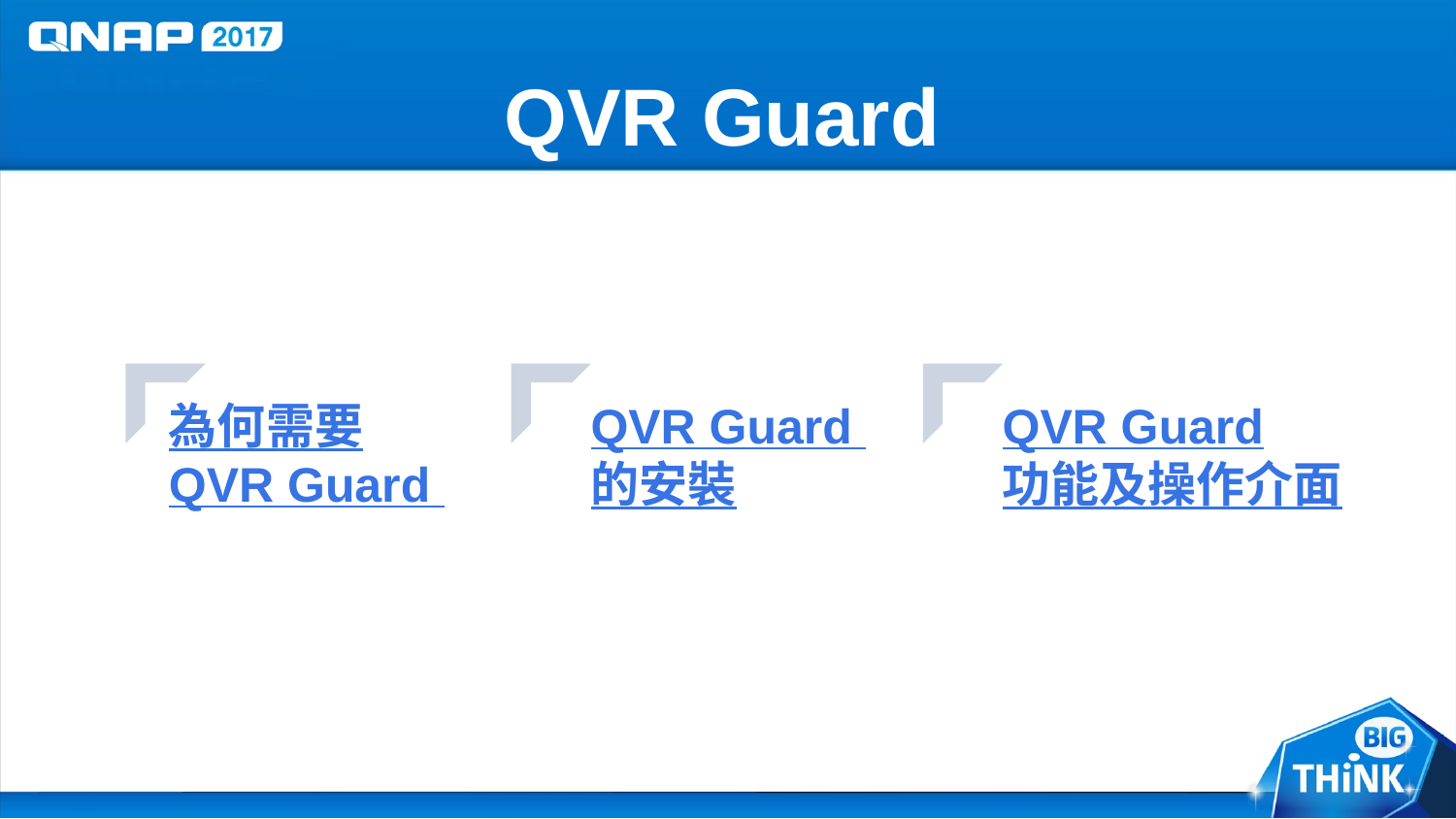

# QVR Guard

為何需要
QVR Guard

QVR Guard
的安裝

QVR Guard
功能及操作介面